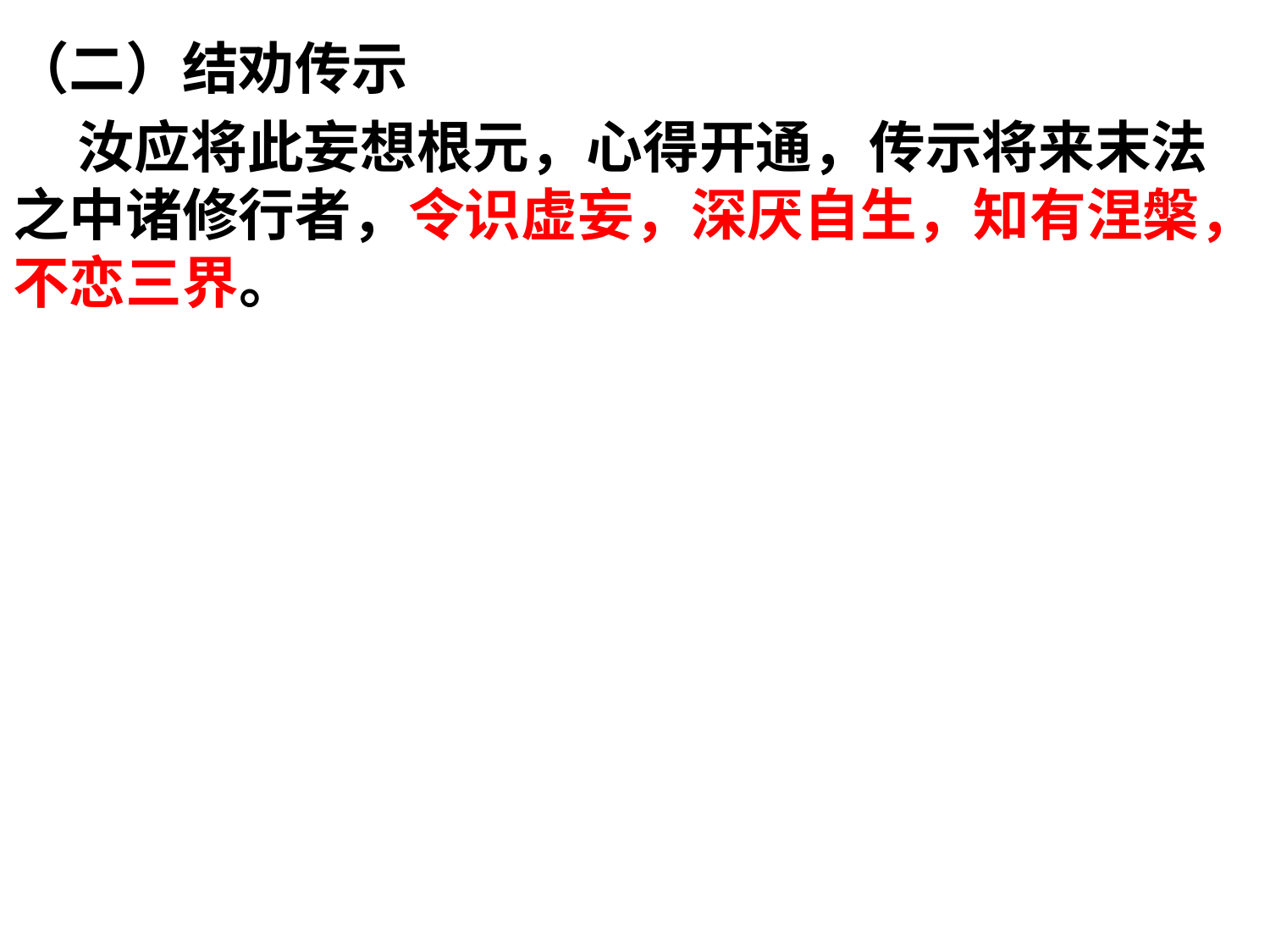

（二）结劝传示
    汝应将此妄想根元，心得开通，传示将来末法之中诸修行者，令识虚妄，深厌自生，知有涅槃，不恋三界。